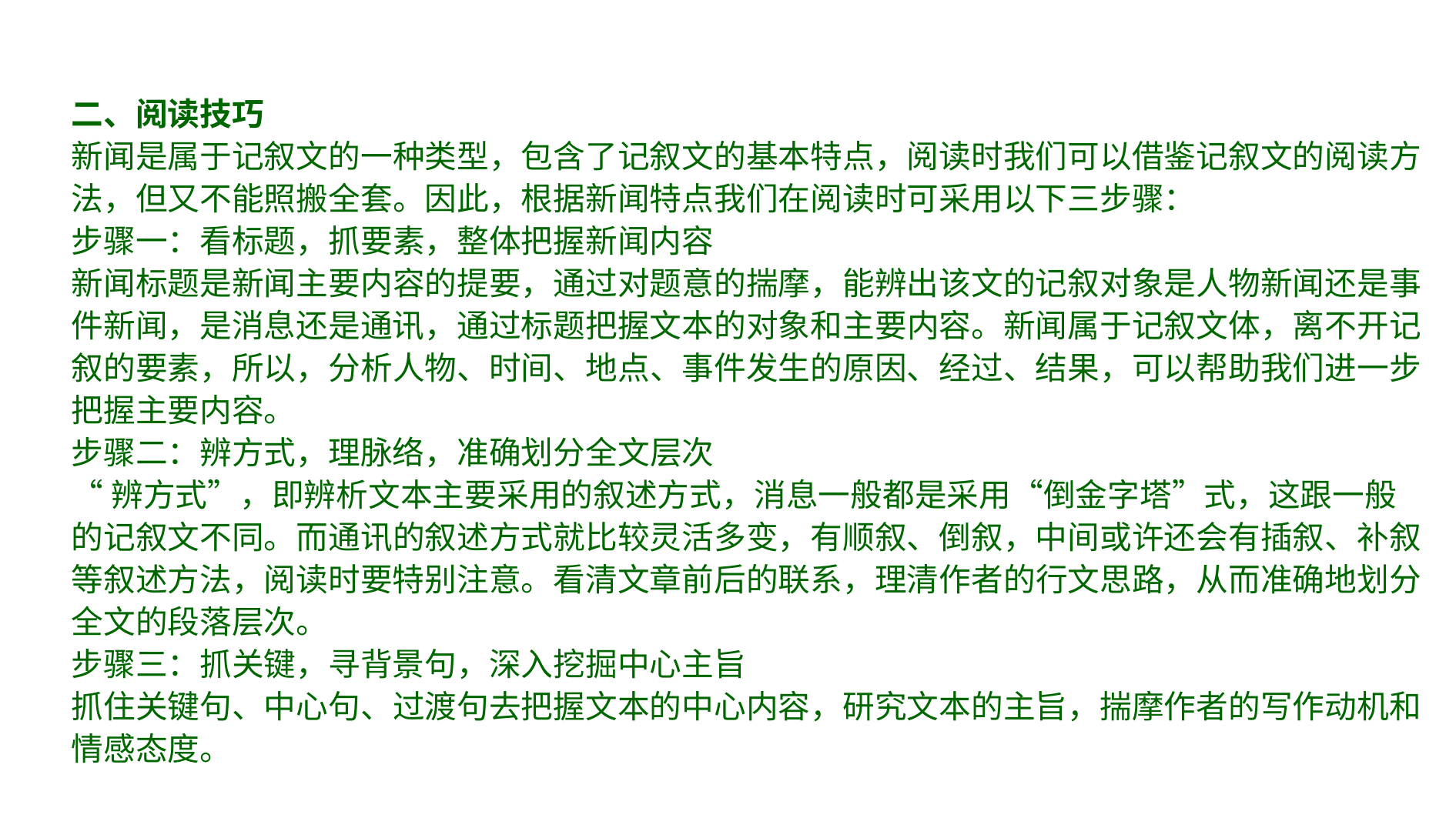

二、阅读技巧
新闻是属于记叙文的一种类型，包含了记叙文的基本特点，阅读时我们可以借鉴记叙文的阅读方法，但又不能照搬全套。因此，根据新闻特点我们在阅读时可采用以下三步骤：
步骤一：看标题，抓要素，整体把握新闻内容
新闻标题是新闻主要内容的提要，通过对题意的揣摩，能辨出该文的记叙对象是人物新闻还是事件新闻，是消息还是通讯，通过标题把握文本的对象和主要内容。新闻属于记叙文体，离不开记叙的要素，所以，分析人物、时间、地点、事件发生的原因、经过、结果，可以帮助我们进一步把握主要内容。
步骤二：辨方式，理脉络，准确划分全文层次
“辨方式”，即辨析文本主要采用的叙述方式，消息一般都是采用“倒金字塔”式，这跟一般的记叙文不同。而通讯的叙述方式就比较灵活多变，有顺叙、倒叙，中间或许还会有插叙、补叙等叙述方法，阅读时要特别注意。看清文章前后的联系，理清作者的行文思路，从而准确地划分全文的段落层次。
步骤三：抓关键，寻背景句，深入挖掘中心主旨
抓住关键句、中心句、过渡句去把握文本的中心内容，研究文本的主旨，揣摩作者的写作动机和情感态度。